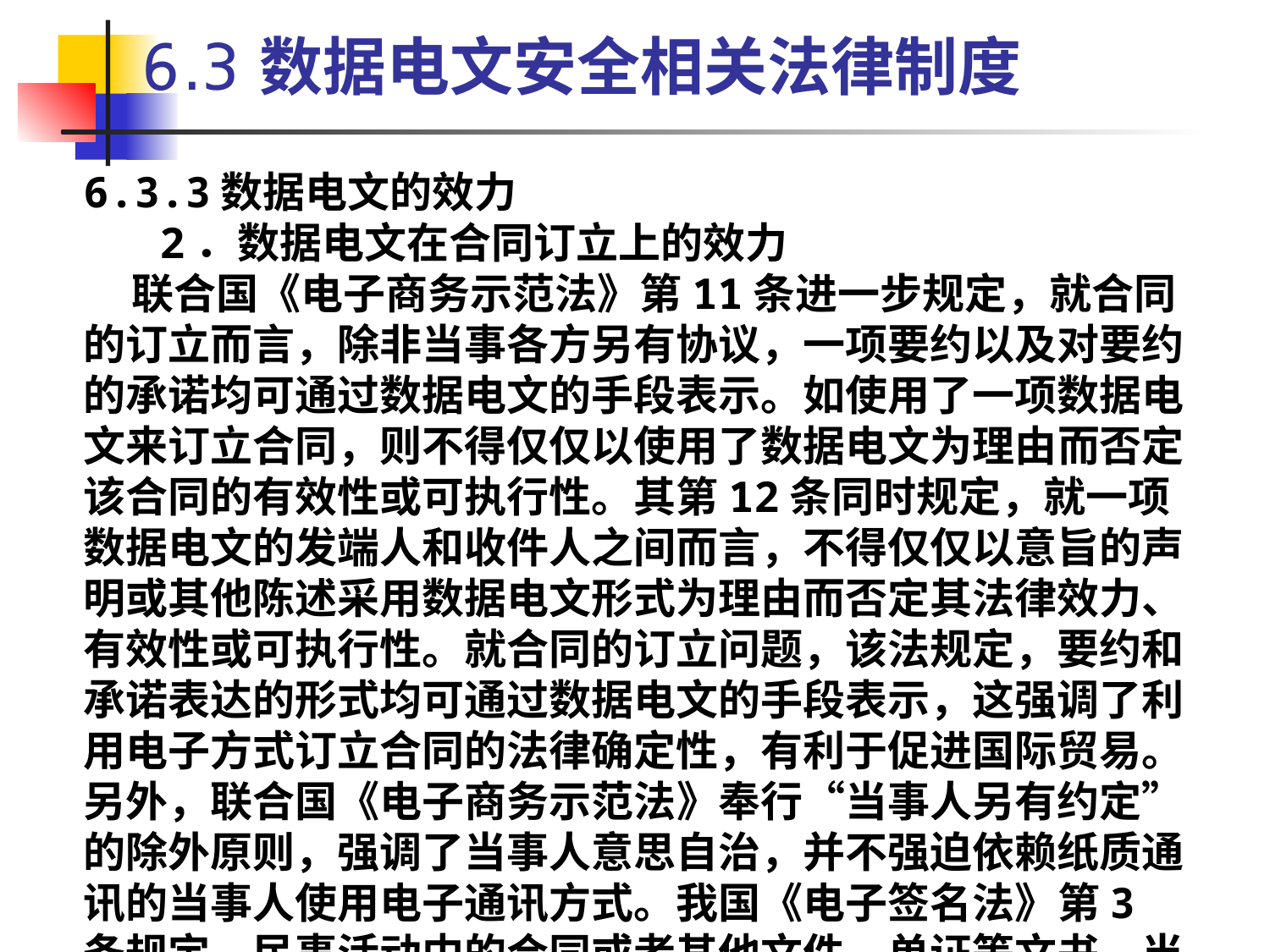

6.3数据电文安全相关法律制度
6.3.3数据电文的效力
   2．数据电文在合同订立上的效力
    联合国《电子商务示范法》第11条进一步规定，就合同的订立而言，除非当事各方另有协议，一项要约以及对要约的承诺均可通过数据电文的手段表示。如使用了一项数据电文来订立合同，则不得仅仅以使用了数据电文为理由而否定该合同的有效性或可执行性。其第12条同时规定，就一项数据电文的发端人和收件人之间而言，不得仅仅以意旨的声明或其他陈述采用数据电文形式为理由而否定其法律效力、有效性或可执行性。就合同的订立问题，该法规定，要约和承诺表达的形式均可通过数据电文的手段表示，这强调了利用电子方式订立合同的法律确定性，有利于促进国际贸易。另外，联合国《电子商务示范法》奉行“当事人另有约定”的除外原则，强调了当事人意思自治，并不强迫依赖纸质通讯的当事人使用电子通讯方式。我国《电子签名法》第3条规定，民事活动中的合同或者其他文件、单证等文书，当事人可以约定使用或者不使用电子签名、数据电文。